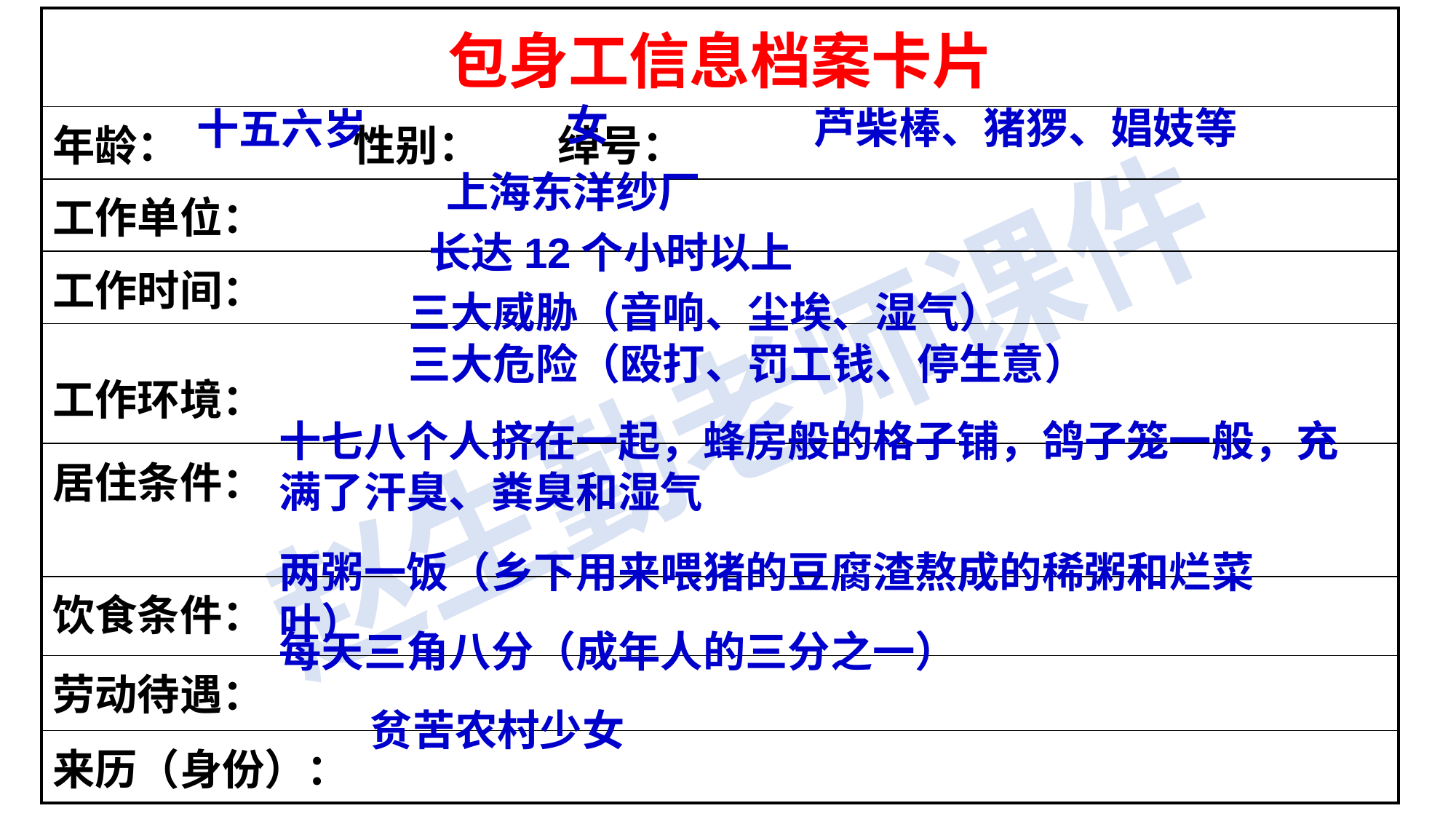

| 包身工信息档案卡片 |
| --- |
| 年龄： 性别： 绰号： |
| 工作单位： |
| 工作时间： |
| 工作环境： |
| 居住条件： |
| 饮食条件： |
| 劳动待遇： |
| 来历（身份）： |
女
芦柴棒、猪猡、娼妓等
十五六岁

上海东洋纱厂
长达12个小时以上
三大威胁（音响、尘埃、湿气）
三大危险（殴打、罚工钱、停生意）
十七八个人挤在一起，蜂房般的格子铺，鸽子笼一般，充满了汗臭、粪臭和湿气
两粥一饭（乡下用来喂猪的豆腐渣熬成的稀粥和烂菜叶）
每天三角八分（成年人的三分之一）
贫苦农村少女